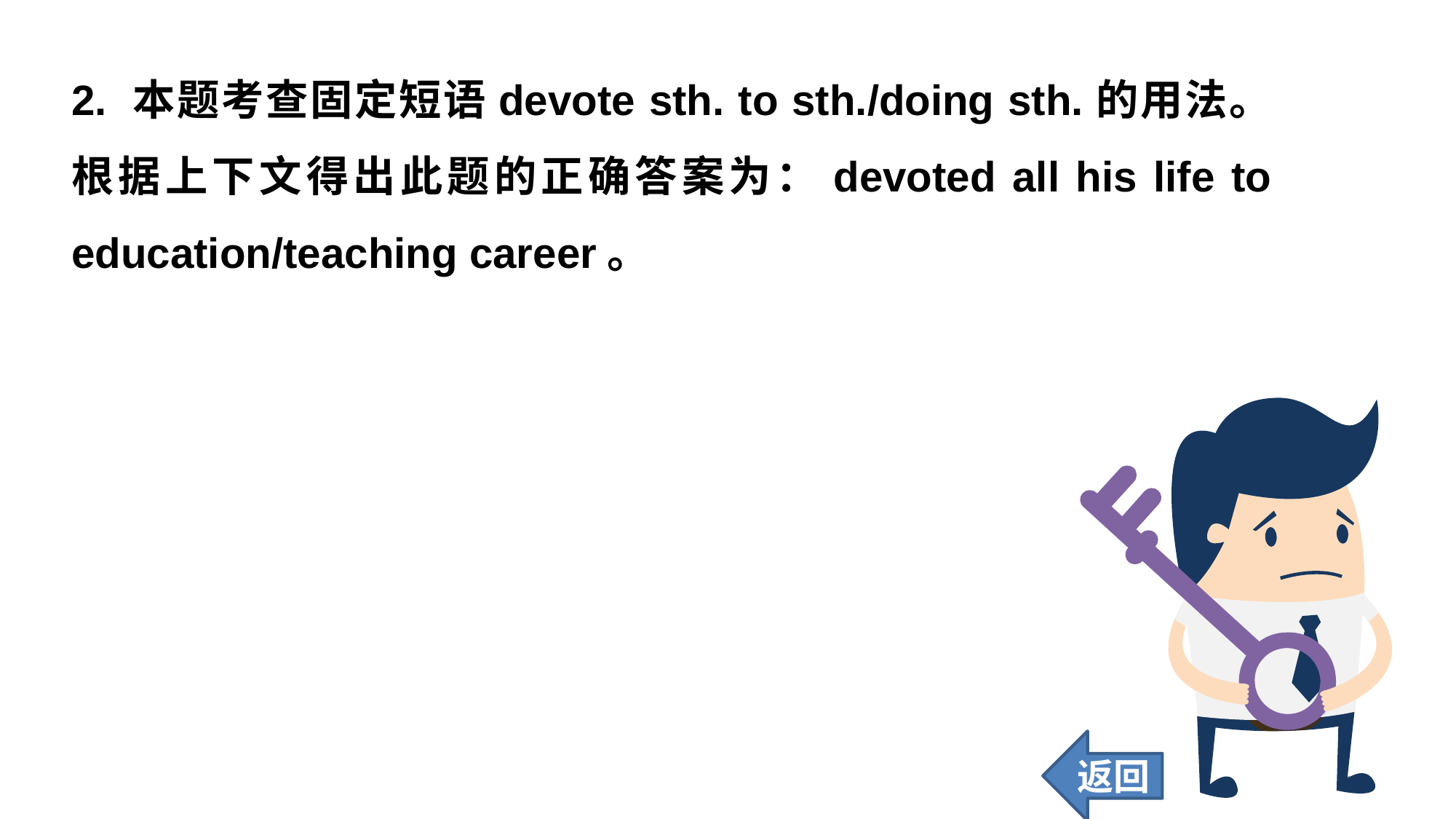

2. 本题考查固定短语devote sth. to sth./doing sth.的用法。根据上下文得出此题的正确答案为：devoted all his life to education/teaching career。

返回
104